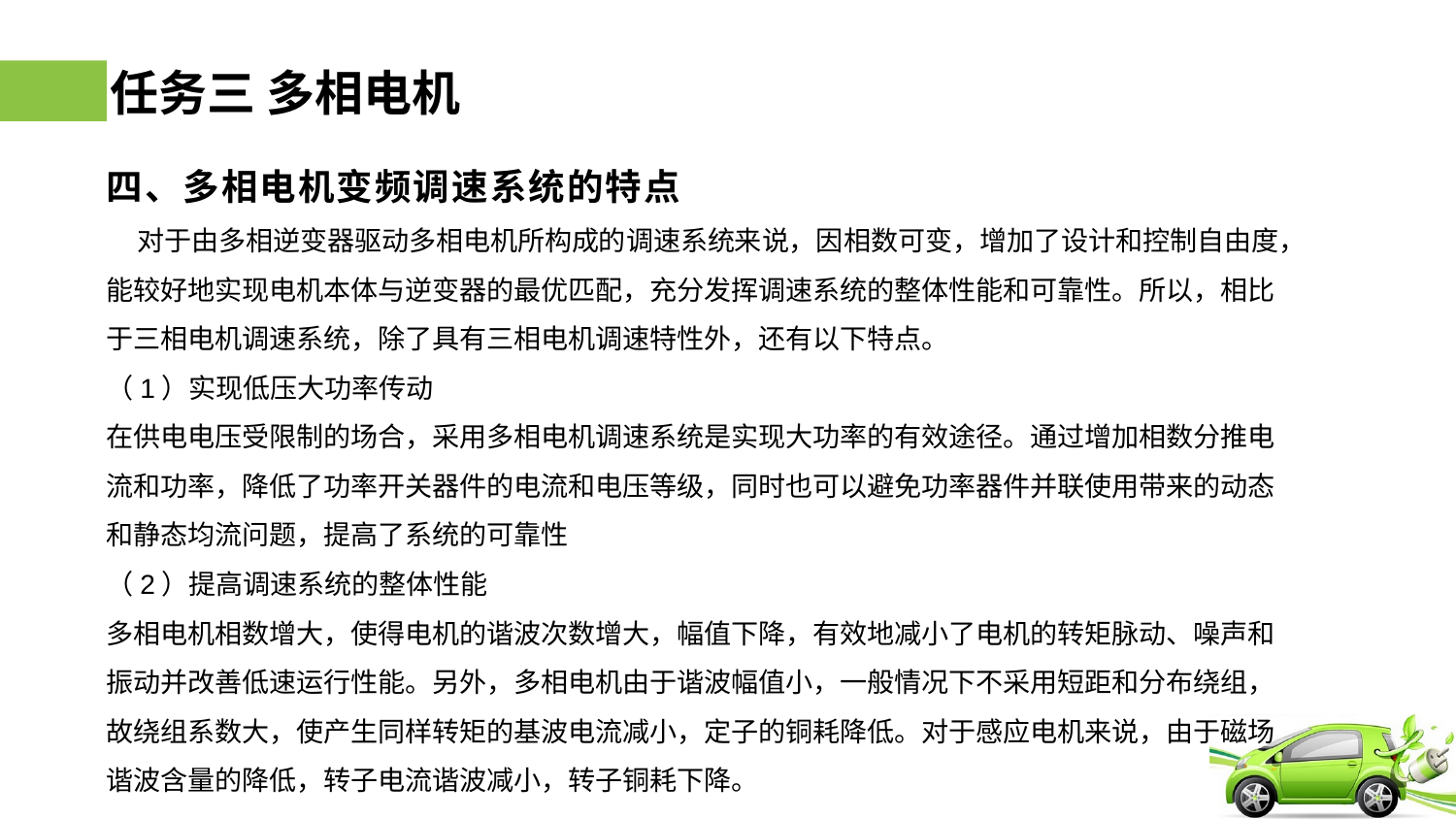

# 任务三 多相电机
四、多相电机变频调速系统的特点
    对于由多相逆变器驱动多相电机所构成的调速系统来说，因相数可变，增加了设计和控制自由度，能较好地实现电机本体与逆变器的最优匹配，充分发挥调速系统的整体性能和可靠性。所以，相比于三相电机调速系统，除了具有三相电机调速特性外，还有以下特点。
（1）实现低压大功率传动
在供电电压受限制的场合，采用多相电机调速系统是实现大功率的有效途径。通过增加相数分推电流和功率，降低了功率开关器件的电流和电压等级，同时也可以避免功率器件并联使用带来的动态和静态均流问题，提高了系统的可靠性
（2）提高调速系统的整体性能
多相电机相数增大，使得电机的谐波次数增大，幅值下降，有效地减小了电机的转矩脉动、噪声和振动并改善低速运行性能。另外，多相电机由于谐波幅值小，一般情况下不采用短距和分布绕组，故绕组系数大，使产生同样转矩的基波电流减小，定子的铜耗降低。对于感应电机来说，由于磁场谐波含量的降低，转子电流谐波减小，转子铜耗下降。